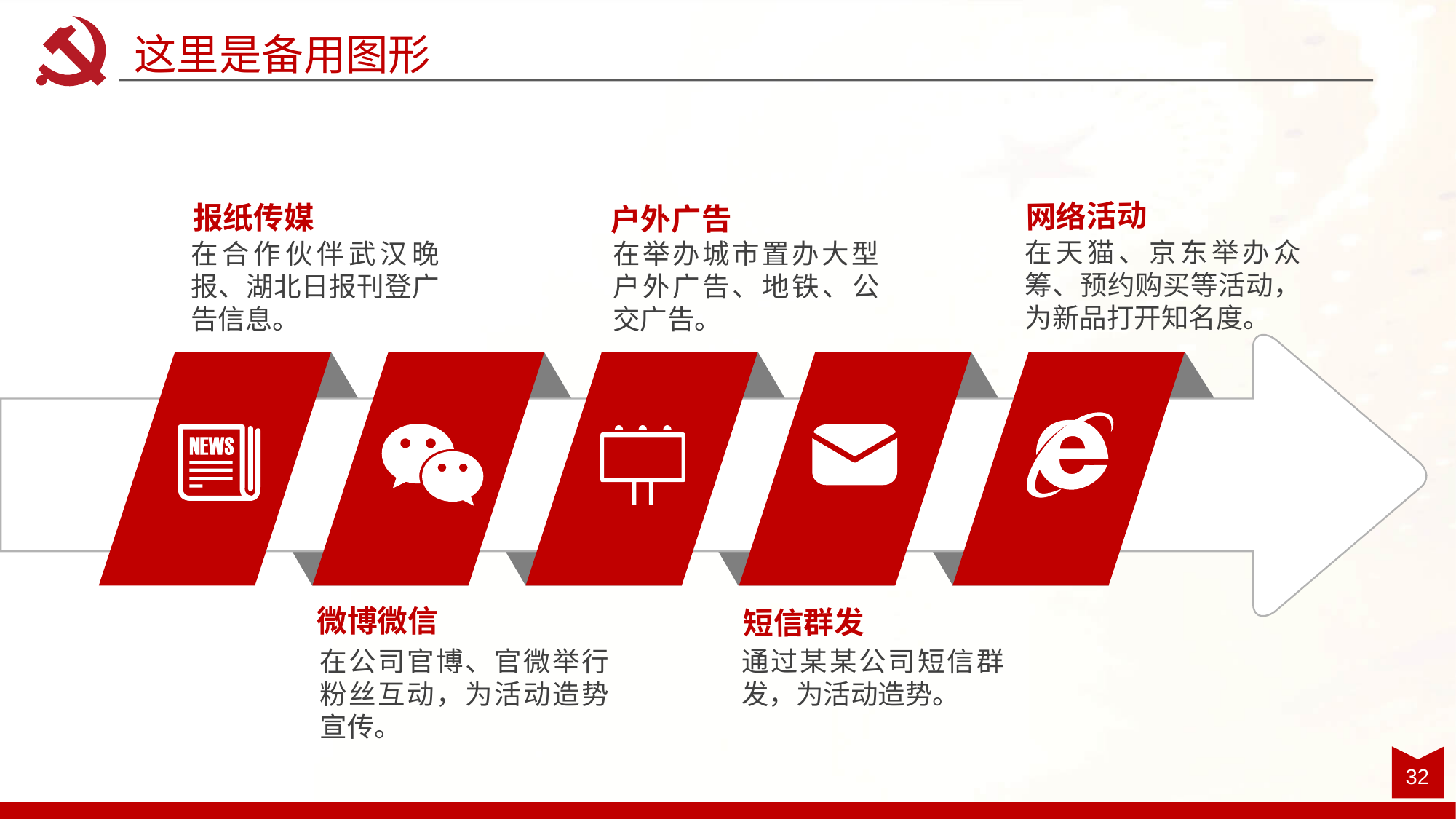

这里是备用图形

网络活动
报纸传媒
户外广告
在天猫、京东举办众筹、预约购买等活动，为新品打开知名度。
在合作伙伴武汉晚报、湖北日报刊登广告信息。
在举办城市置办大型户外广告、地铁、公交广告。

微博微信
短信群发
在公司官博、官微举行粉丝互动，为活动造势宣传。
通过某某公司短信群发，为活动造势。